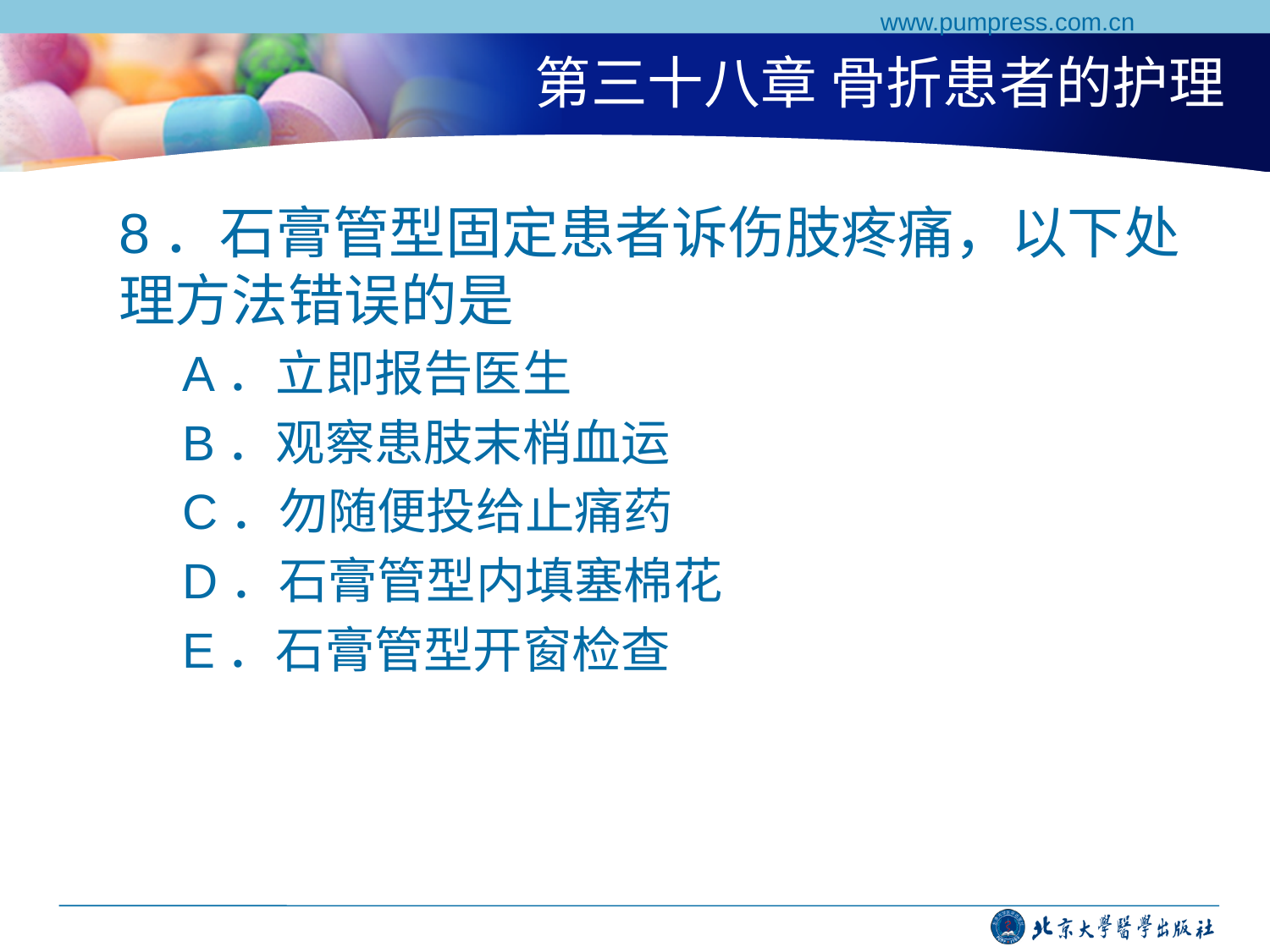

www.pumpress.com.cn
# 第三十八章 骨折患者的护理
8．石膏管型固定患者诉伤肢疼痛，以下处理方法错误的是
A．立即报告医生
B．观察患肢末梢血运
C．勿随便投给止痛药
D．石膏管型内填塞棉花
E．石膏管型开窗检查